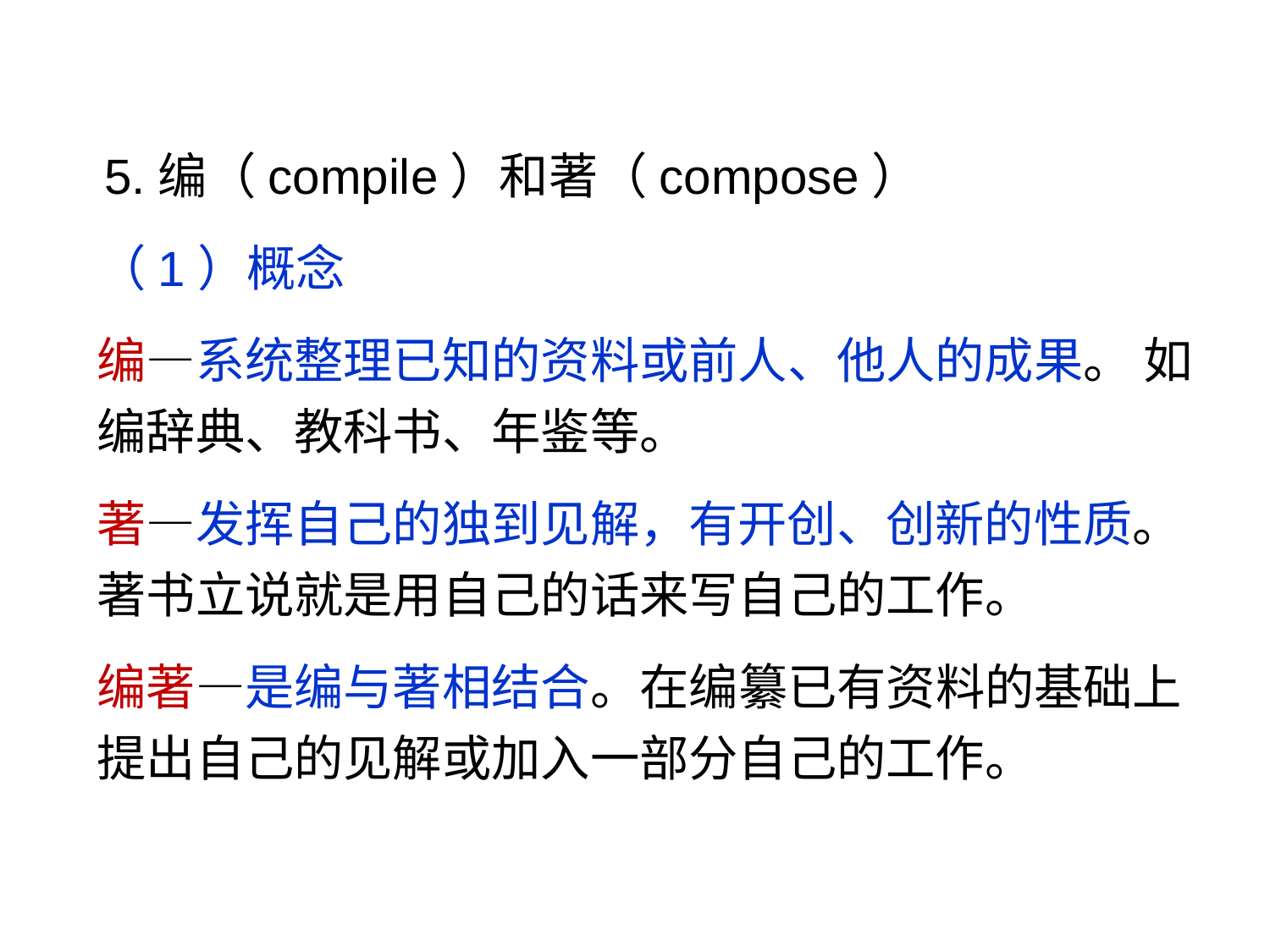

5.编（compile）和著（compose）
（1）概念
编—系统整理已知的资料或前人、他人的成果。 如编辞典、教科书、年鉴等。
著—发挥自己的独到见解，有开创、创新的性质。 著书立说就是用自己的话来写自己的工作。
编著—是编与著相结合。在编纂已有资料的基础上提出自己的见解或加入一部分自己的工作。